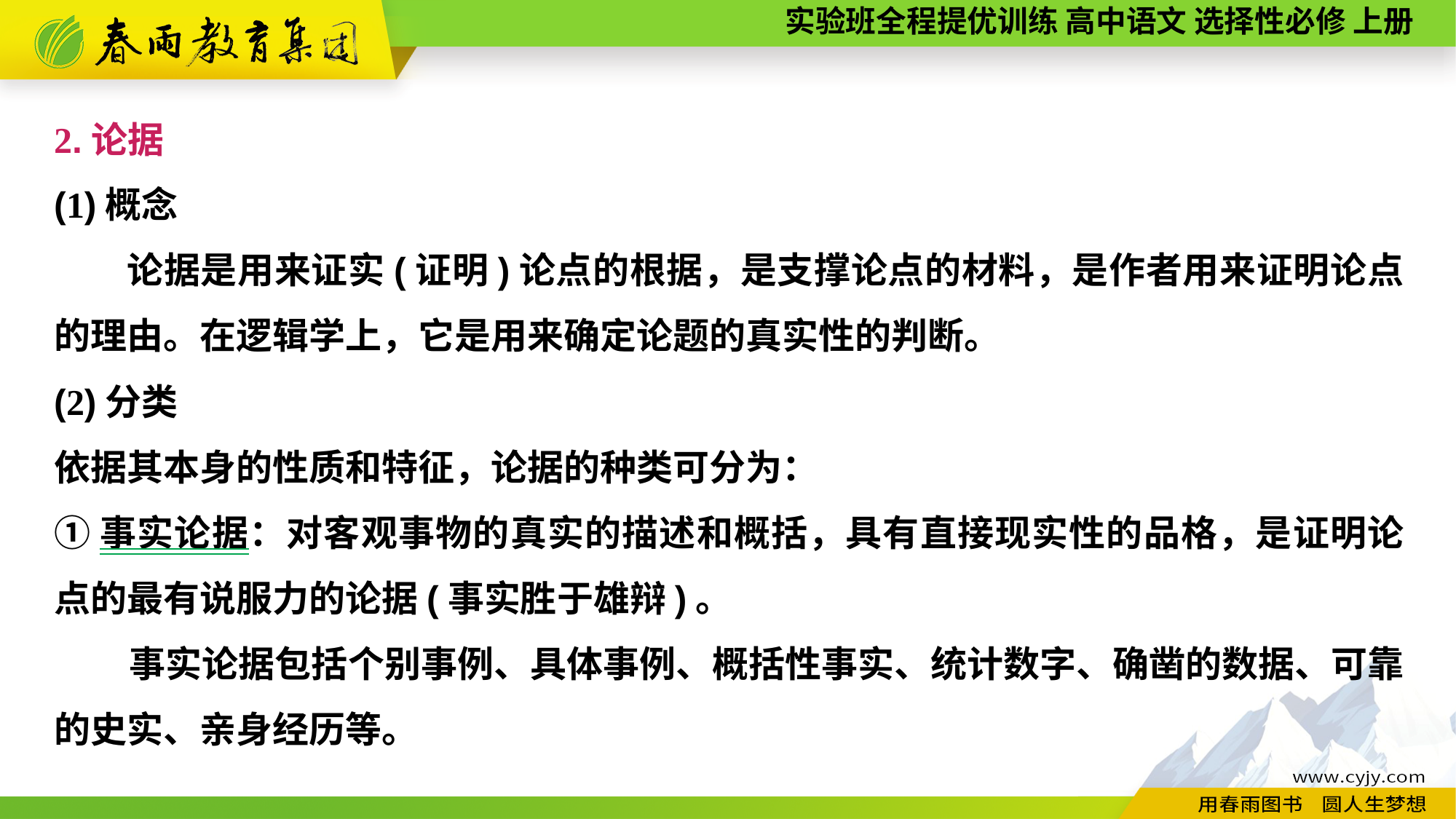

2.论据
(1)概念
论据是用来证实(证明)论点的根据，是支撑论点的材料，是作者用来证明论点的理由。在逻辑学上，它是用来确定论题的真实性的判断。
(2)分类
依据其本身的性质和特征，论据的种类可分为：
①事实论据：对客观事物的真实的描述和概括，具有直接现实性的品格，是证明论点的最有说服力的论据(事实胜于雄辩)。
事实论据包括个别事例、具体事例、概括性事实、统计数字、确凿的数据、可靠的史实、亲身经历等。